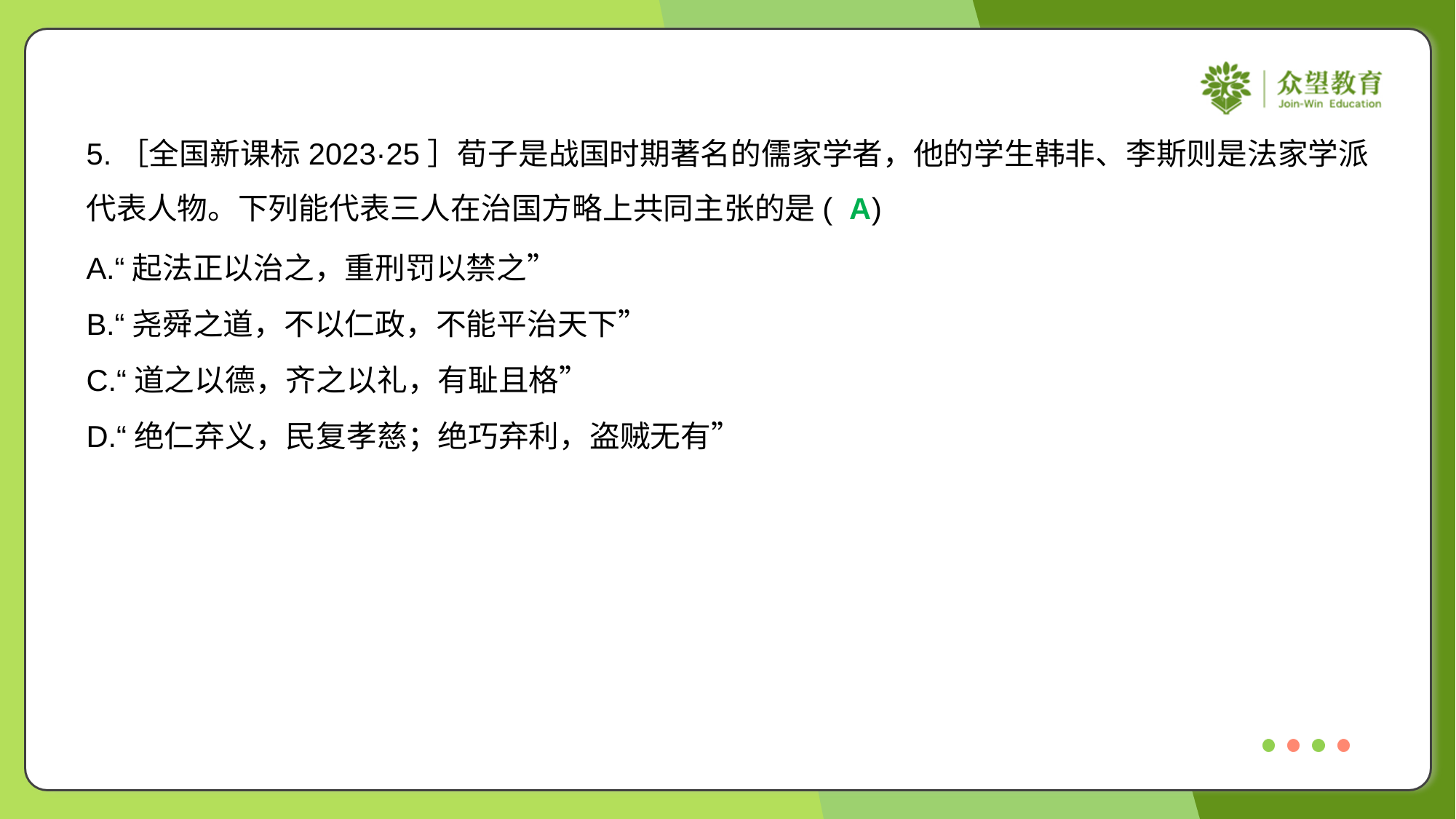

5.［全国新课标2023·25］荀子是战国时期著名的儒家学者，他的学生韩非、李斯则是法家学派
代表人物。下列能代表三人在治国方略上共同主张的是(     )
A
A.“起法正以治之，重刑罚以禁之”
B.“尧舜之道，不以仁政，不能平治天下”
C.“道之以德，齐之以礼，有耻且格”
D.“绝仁弃义，民复孝慈；绝巧弃利，盗贼无有”